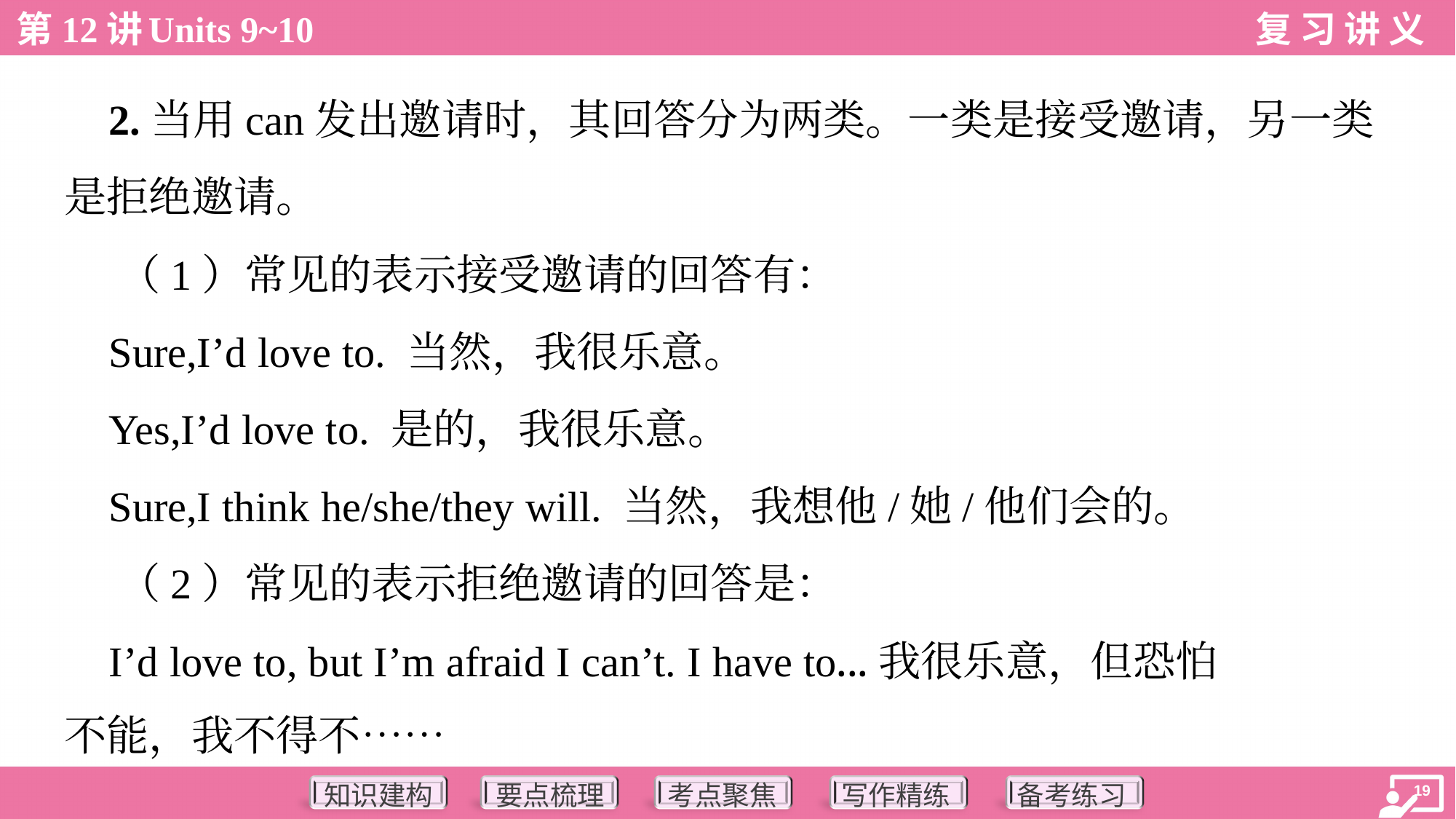

2.当用can发出邀请时，其回答分为两类。一类是接受邀请，另一类
是拒绝邀请。
    （1）常见的表示接受邀请的回答有：
    Sure,I’d love to. 当然，我很乐意。
    Yes,I’d love to. 是的，我很乐意。
    Sure,I think he/she/they will. 当然，我想他/她/他们会的。
    （2）常见的表示拒绝邀请的回答是：
    I’d love to, but I’m afraid I can’t. I have to...我很乐意，但恐怕
不能，我不得不……